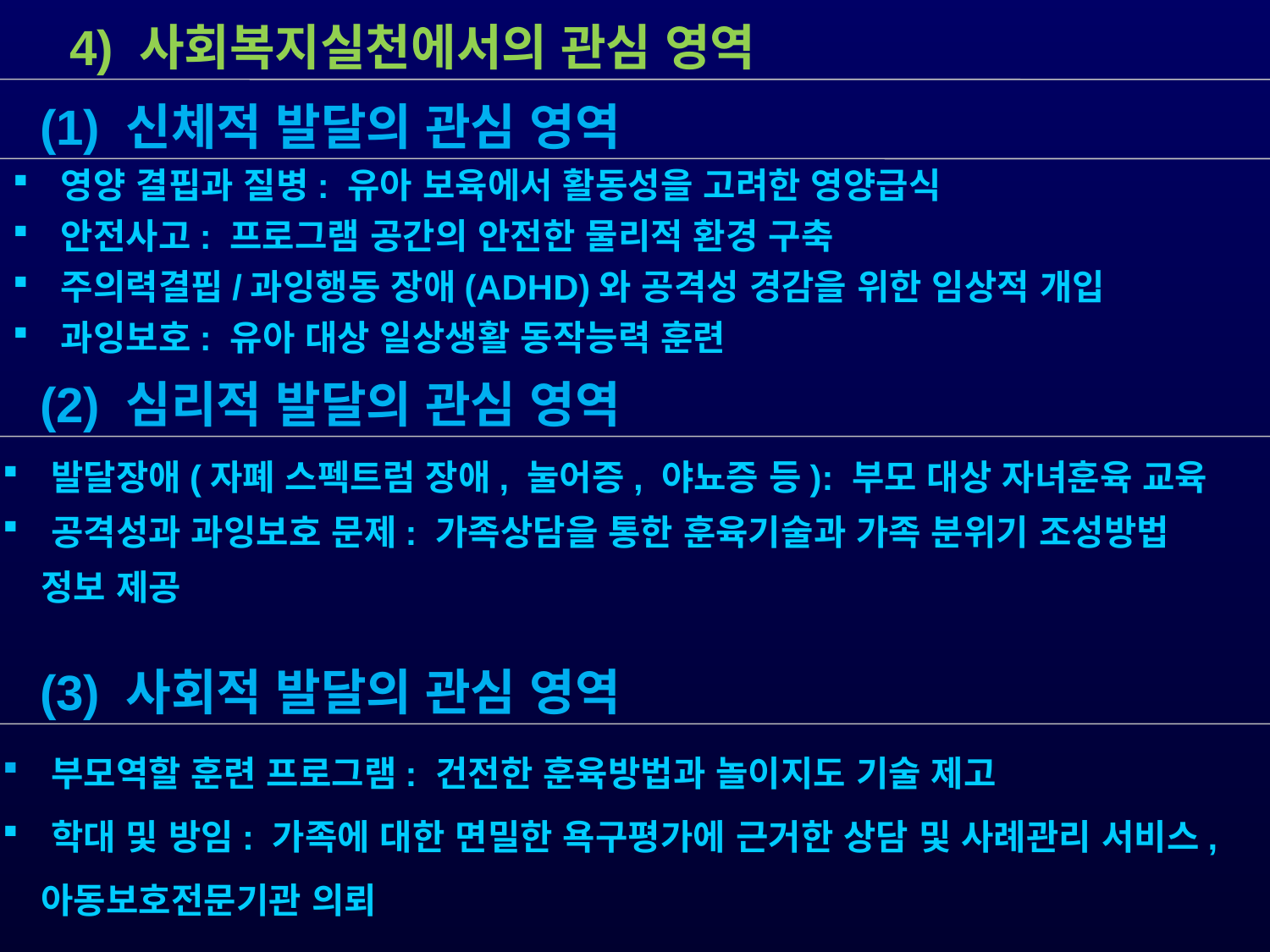

4) 사회복지실천에서의 관심 영역

 영양 결핍과 질병: 유아 보육에서 활동성을 고려한 영양급식
 안전사고: 프로그램 공간의 안전한 물리적 환경 구축
 주의력결핍/과잉행동 장애(ADHD)와 공격성 경감을 위한 임상적 개입
 과잉보호: 유아 대상 일상생활 동작능력 훈련
  (1) 신체적 발달의 관심 영역

  (2) 심리적 발달의 관심 영역
 발달장애(자폐 스펙트럼 장애, 눌어증, 야뇨증 등): 부모 대상 자녀훈육 교육
 공격성과 과잉보호 문제: 가족상담을 통한 훈육기술과 가족 분위기 조성방법
   정보 제공

  (3) 사회적 발달의 관심 영역
 부모역할 훈련 프로그램: 건전한 훈육방법과 놀이지도 기술 제고
 학대 및 방임: 가족에 대한 면밀한 욕구평가에 근거한 상담 및 사례관리 서비스,
   아동보호전문기관 의뢰